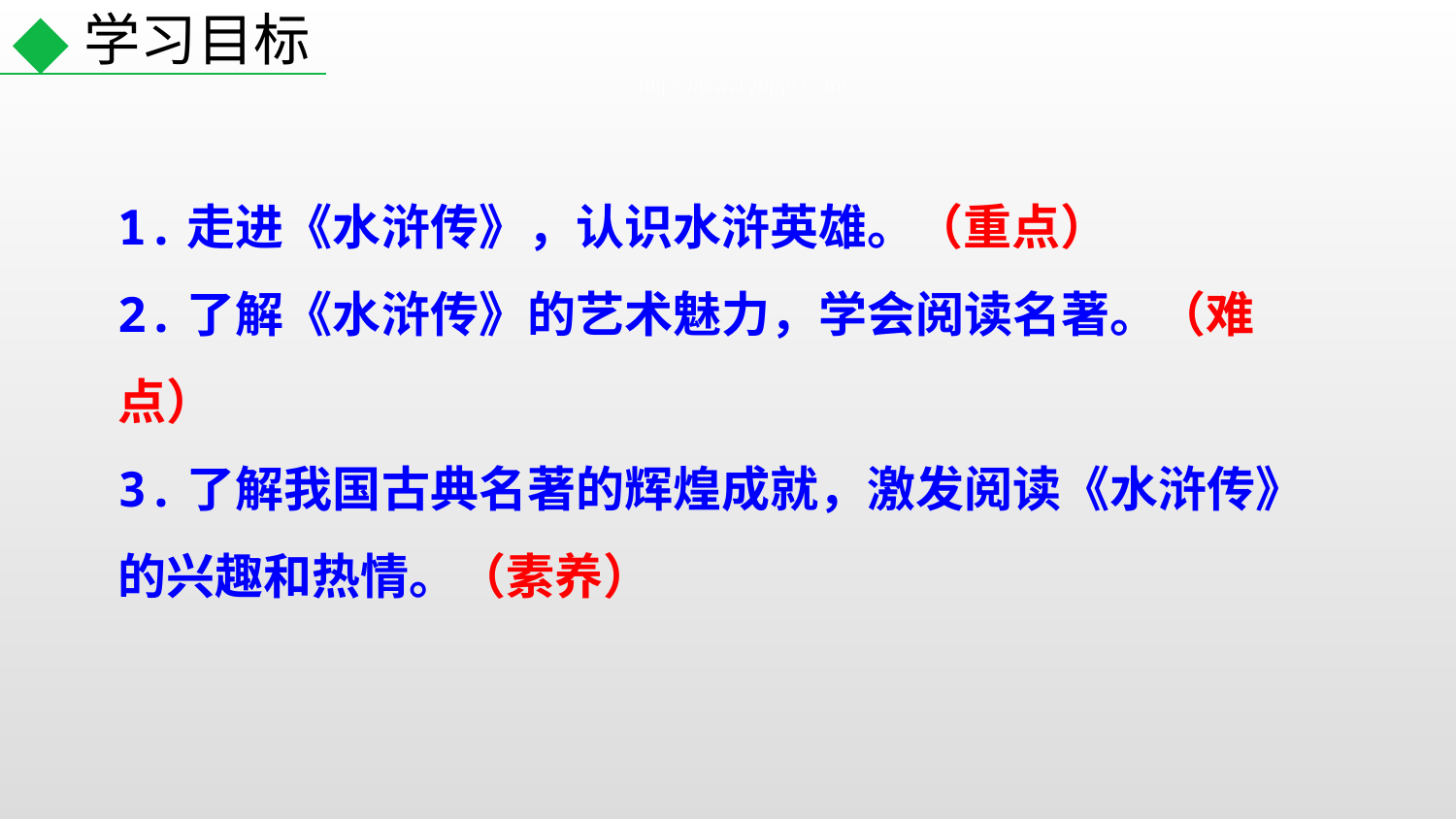

学习目标

https://www.ypppt.com/
1.走进《水浒传》，认识水浒英雄。（重点）
2.了解《水浒传》的艺术魅力，学会阅读名著。（难点）
3.了解我国古典名著的辉煌成就，激发阅读《水浒传》的兴趣和热情。（素养）